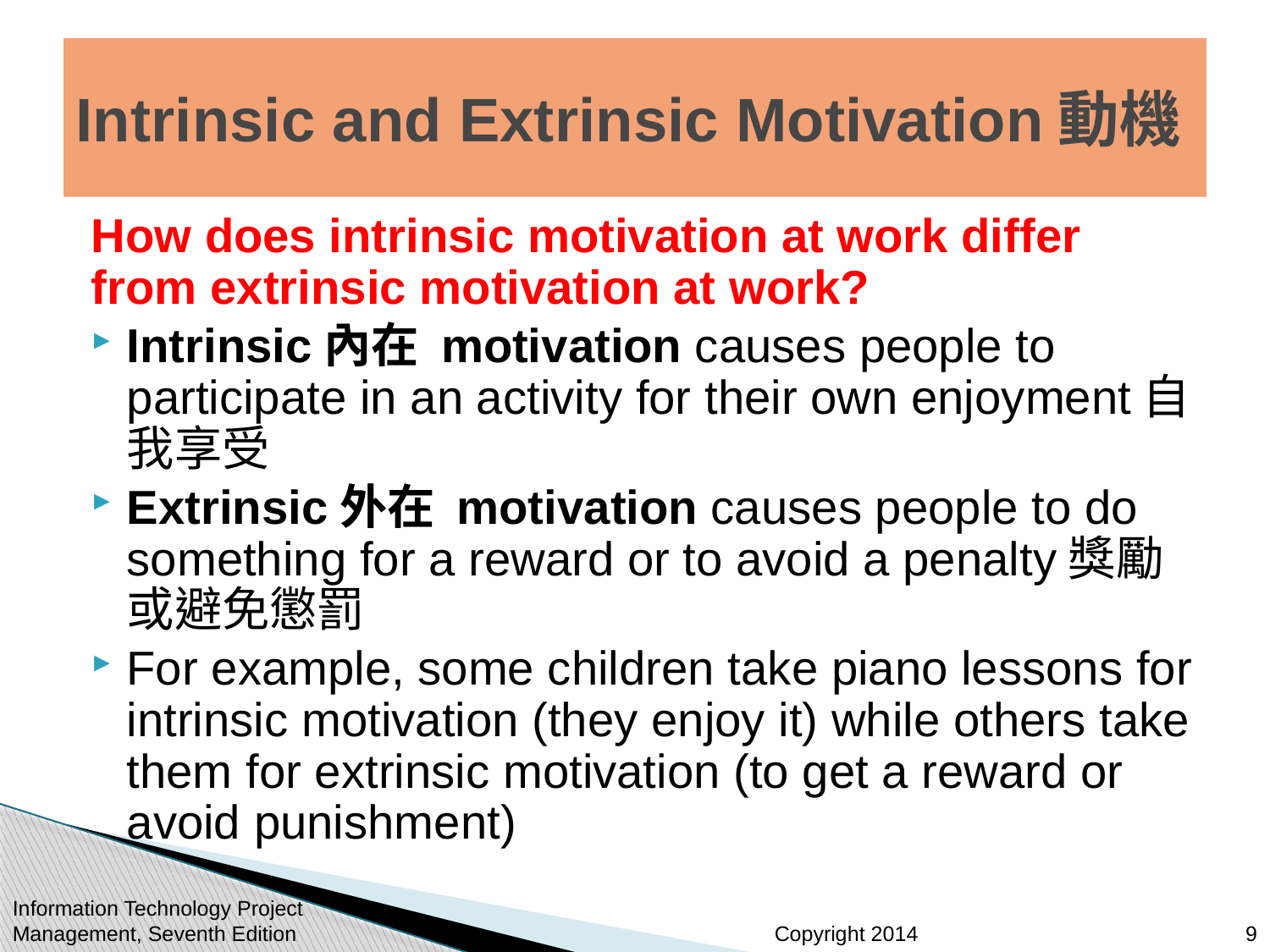

# Intrinsic and Extrinsic Motivation動機
How does intrinsic motivation at work differ from extrinsic motivation at work?
Intrinsic內在 motivation causes people to participate in an activity for their own enjoyment自我享受
Extrinsic外在 motivation causes people to do something for a reward or to avoid a penalty獎勵或避免懲罰
For example, some children take piano lessons for intrinsic motivation (they enjoy it) while others take them for extrinsic motivation (to get a reward or avoid punishment)
Information Technology Project Management, Seventh Edition
9